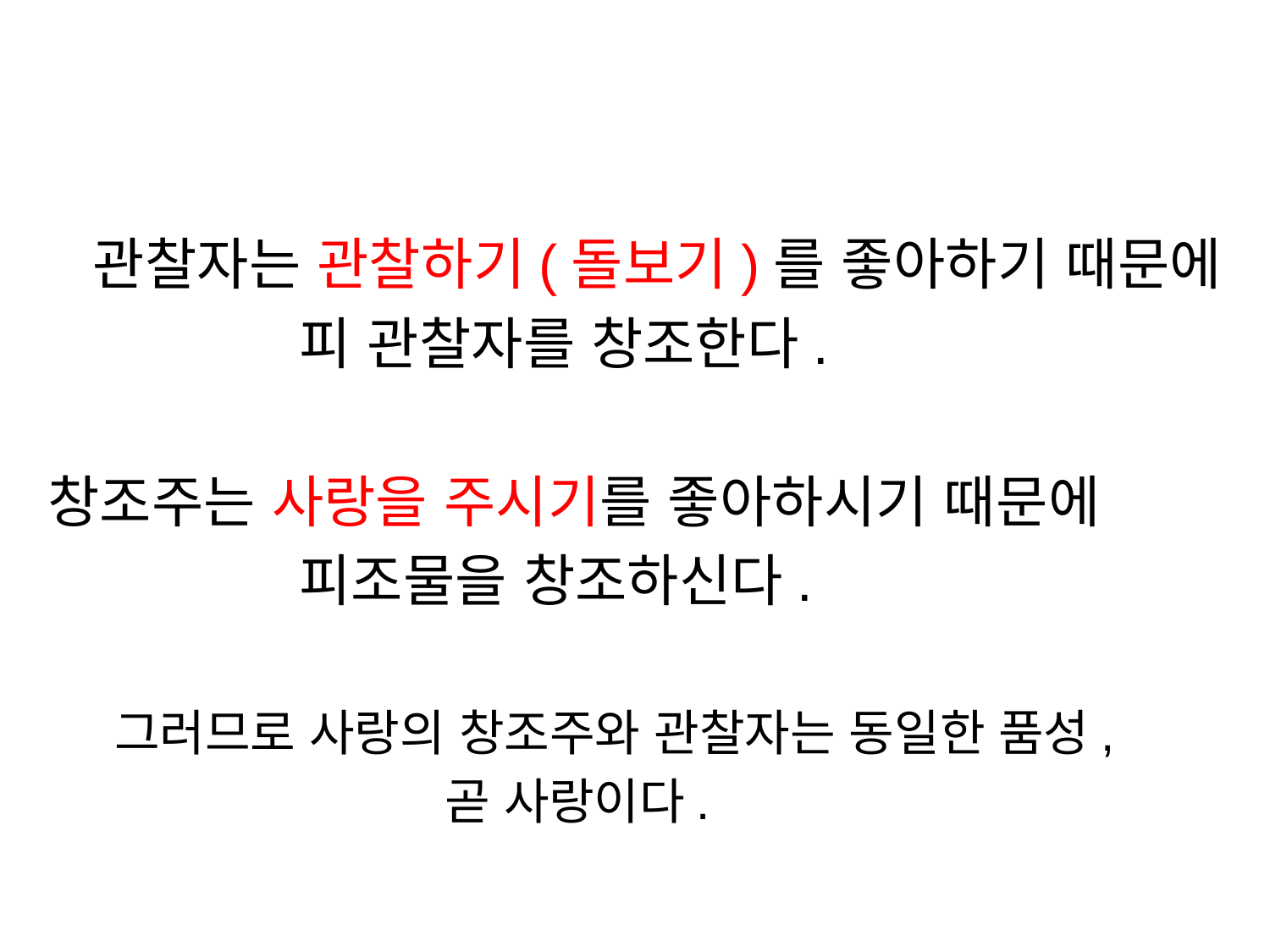

#
  관찰자는 관찰하기(돌보기)를 좋아하기 때문에
               피 관찰자를 창조한다.

창조주는 사랑을 주시기를 좋아하시기 때문에
               피조물을 창조하신다.

    그러므로 사랑의 창조주와 관찰자는 동일한 품성,
                            곧 사랑이다.